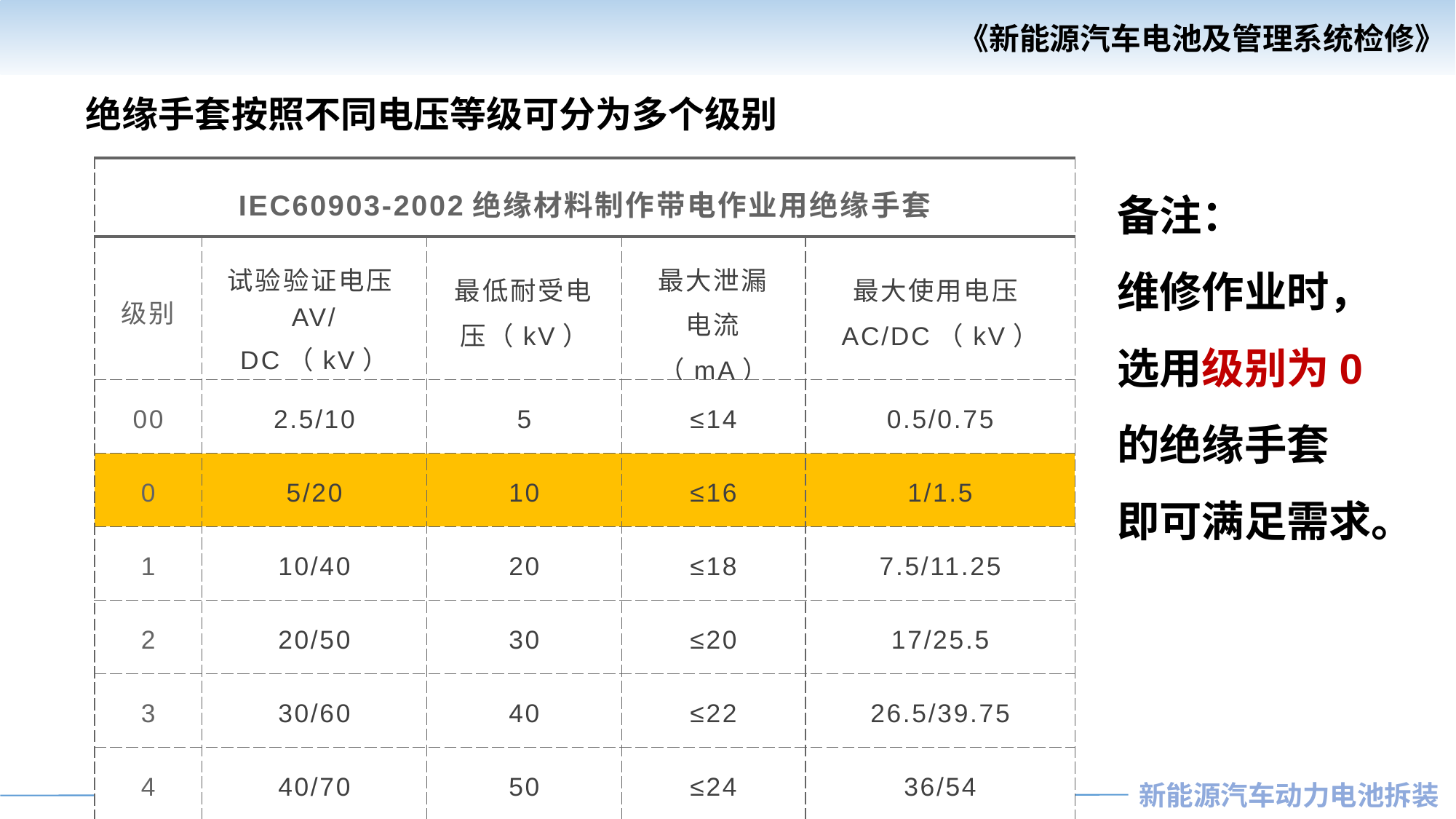

绝缘手套按照不同电压等级可分为多个级别
备注：
维修作业时，
选用级别为0
的绝缘手套
即可满足需求。
| IEC60903-2002绝缘材料制作带电作业用绝缘手套 |  |  |  |  |
| --- | --- | --- | --- | --- |
| 级别 | 试验验证电压AV/DC（kV） | 最低耐受电压（kV） | 最大泄漏电流（mA） | 最大使用电压AC/DC（kV） |
| 00 | 2.5/10 | 5 | ≤14 | 0.5/0.75 |
| 0 | 5/20 | 10 | ≤16 | 1/1.5 |
| 1 | 10/40 | 20 | ≤18 | 7.5/11.25 |
| 2 | 20/50 | 30 | ≤20 | 17/25.5 |
| 3 | 30/60 | 40 | ≤22 | 26.5/39.75 |
| 4 | 40/70 | 50 | ≤24 | 36/54 |